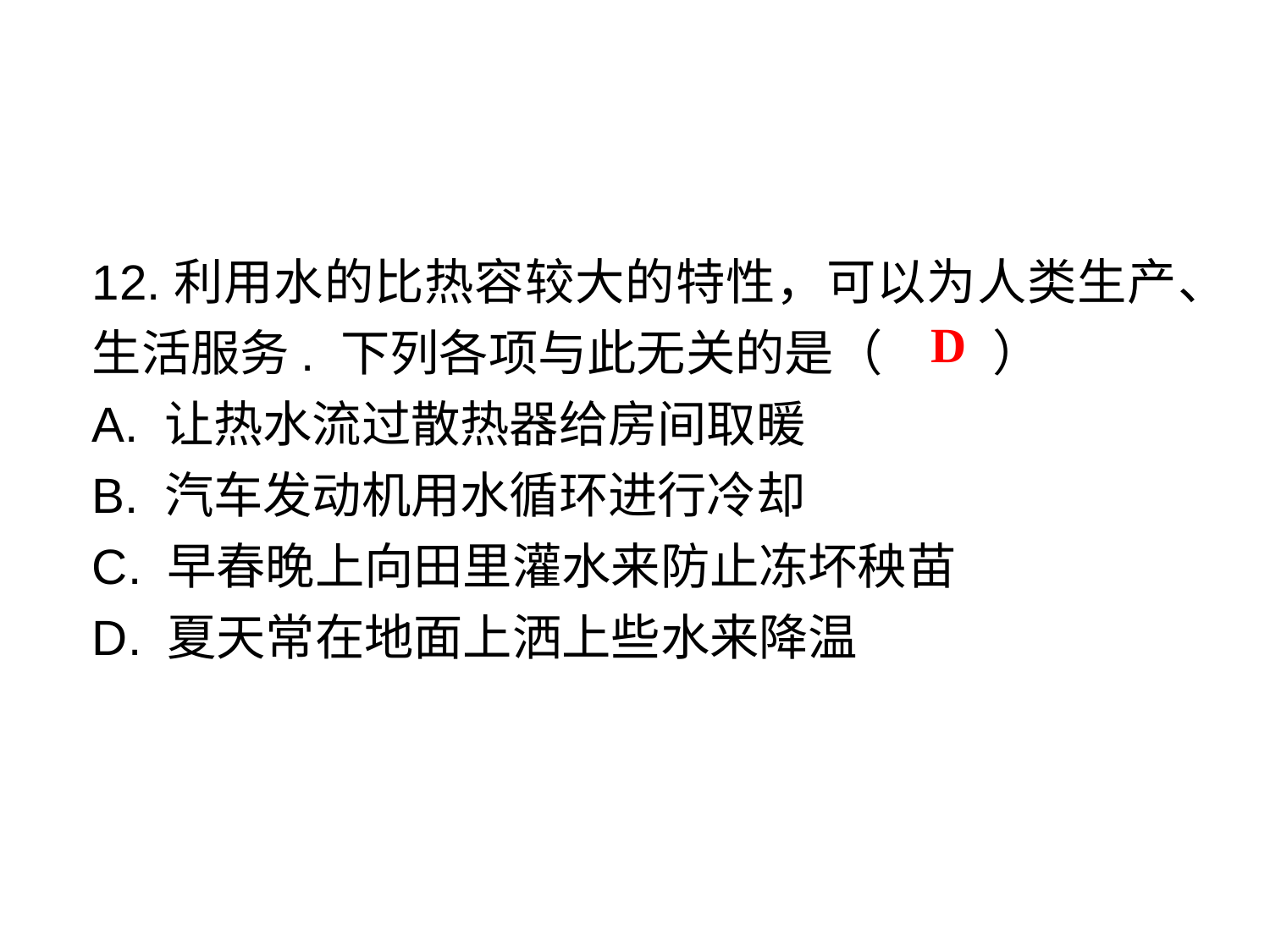

12.利用水的比热容较大的特性，可以为人类生产、生活服务. 下列各项与此无关的是（　 　）
A. 让热水流过散热器给房间取暖
B. 汽车发动机用水循环进行冷却
C. 早春晚上向田里灌水来防止冻坏秧苗
D. 夏天常在地面上洒上些水来降温
D